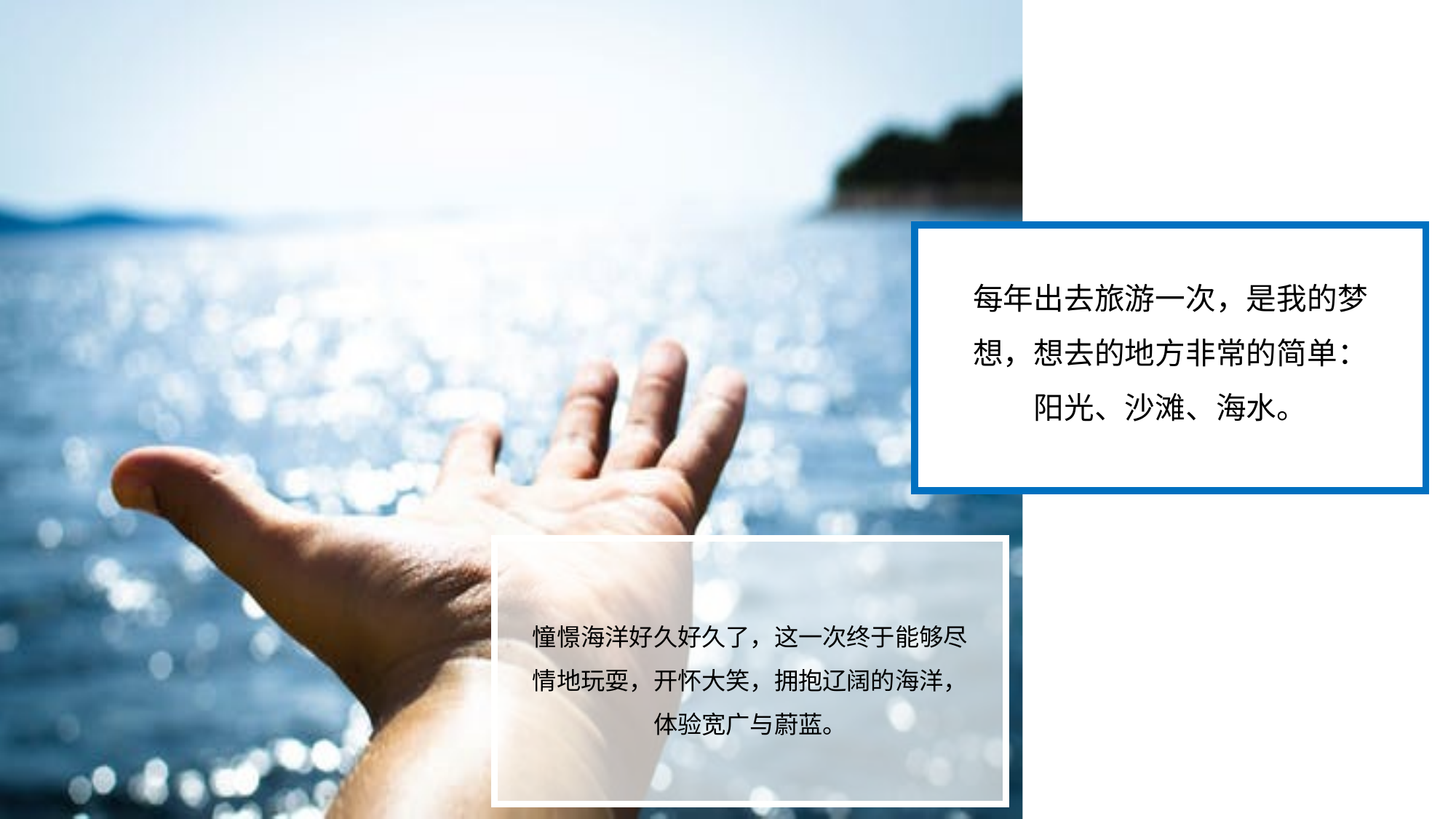

每年出去旅游一次，是我的梦想，想去的地方非常的简单：阳光、沙滩、海水。

憧憬海洋好久好久了，这一次终于能够尽情地玩耍，开怀大笑，拥抱辽阔的海洋，体验宽广与蔚蓝。